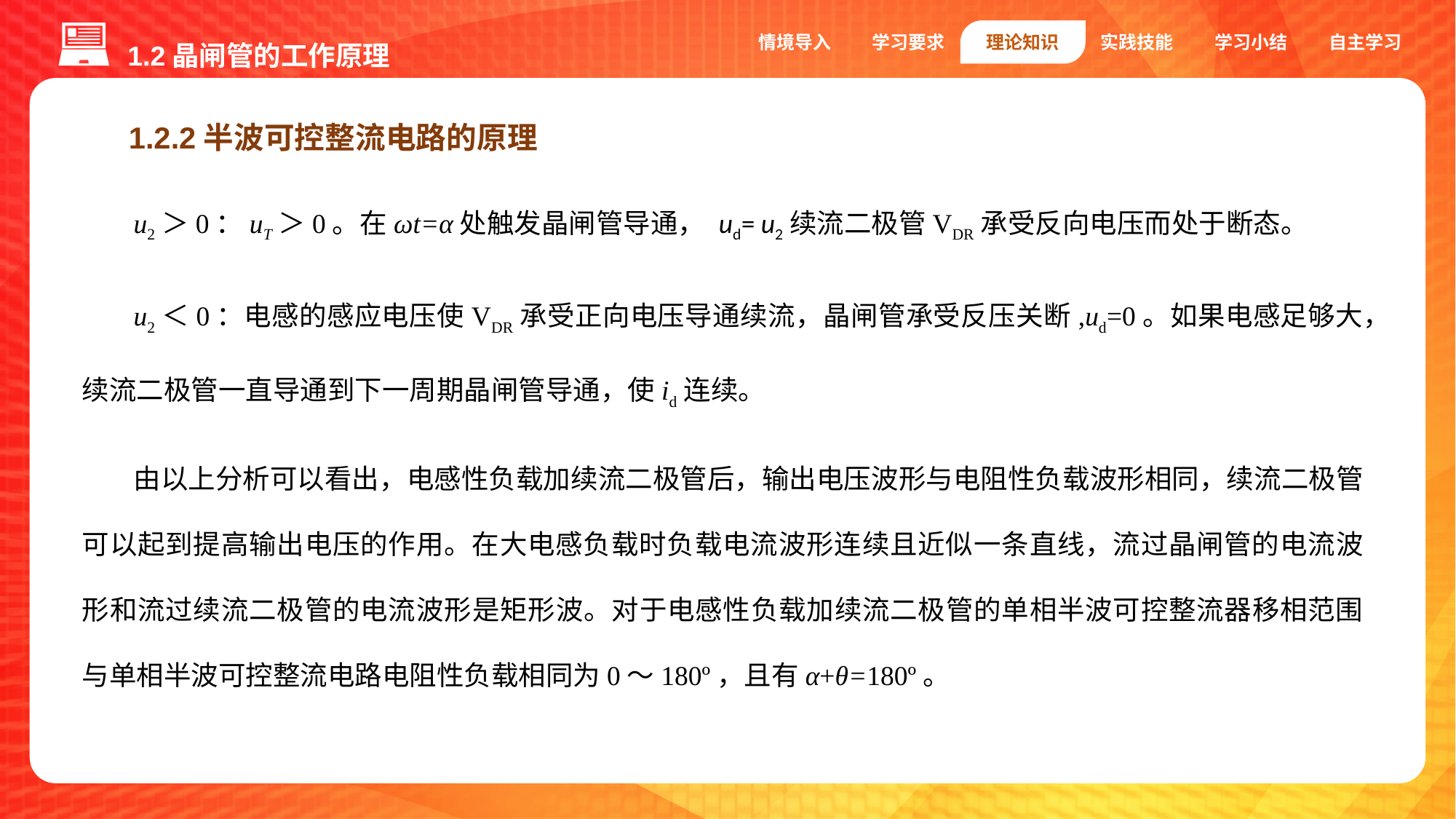

1.2晶闸管的工作原理
情境导入
学习要求
理论知识
实践技能
学习小结
自主学习

1.2.2半波可控整流电路的原理
u2＞0：uT＞0。在ωt=α处触发晶闸管导通， ud= u2续流二极管VDR承受反向电压而处于断态。
u2＜0：电感的感应电压使VDR承受正向电压导通续流，晶闸管承受反压关断,ud=0。如果电感足够大，续流二极管一直导通到下一周期晶闸管导通，使id连续。
由以上分析可以看出，电感性负载加续流二极管后，输出电压波形与电阻性负载波形相同，续流二极管可以起到提高输出电压的作用。在大电感负载时负载电流波形连续且近似一条直线，流过晶闸管的电流波形和流过续流二极管的电流波形是矩形波。对于电感性负载加续流二极管的单相半波可控整流器移相范围与单相半波可控整流电路电阻性负载相同为0～180º，且有α+θ=180º。